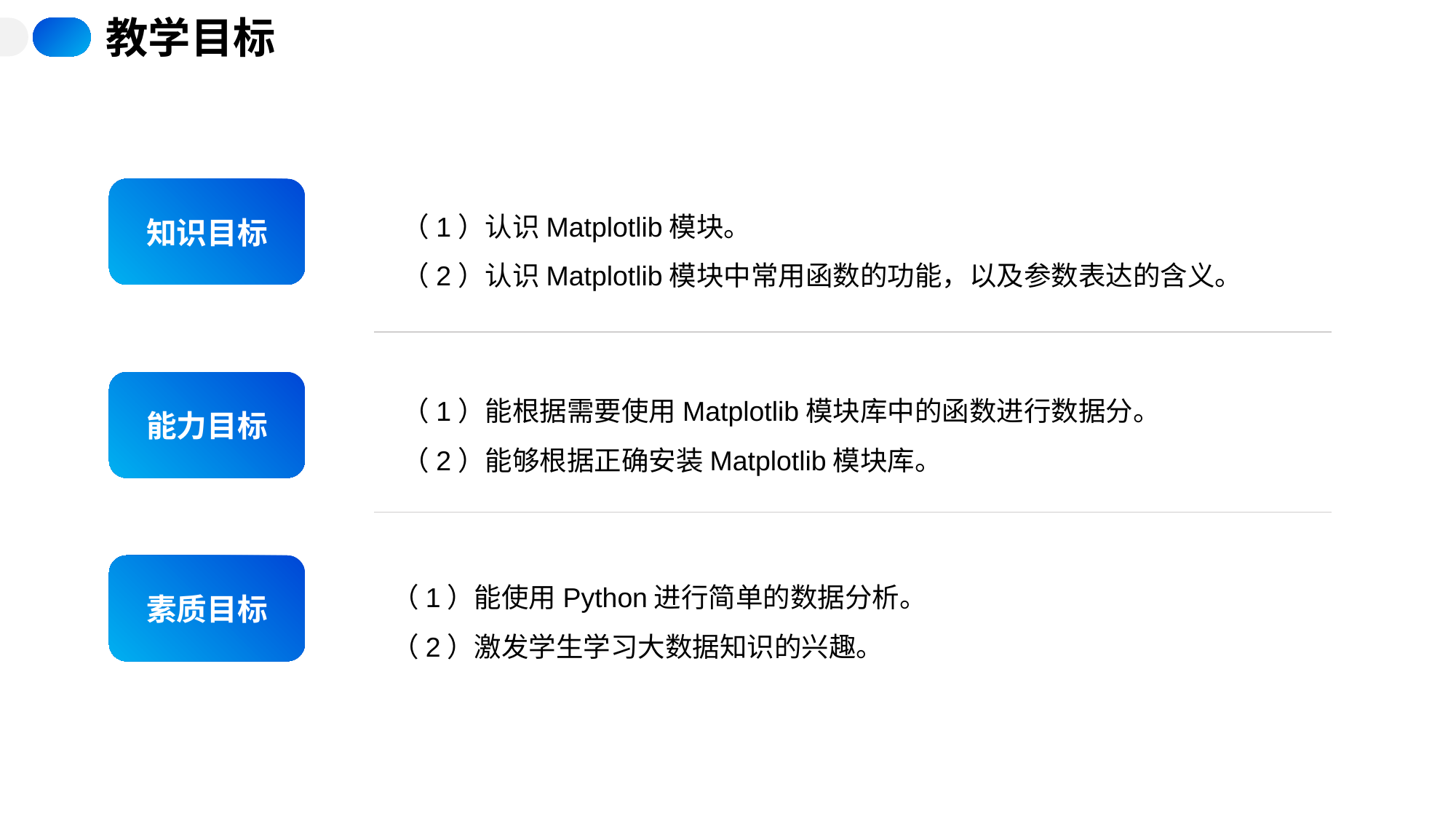

教学目标
知识目标
（1）认识Matplotlib模块。
（2）认识Matplotlib模块中常用函数的功能，以及参数表达的含义。
能力目标
（1）能根据需要使用Matplotlib模块库中的函数进行数据分。
（2）能够根据正确安装Matplotlib模块库。
素质目标
（1）能使用Python进行简单的数据分析。
（2）激发学生学习大数据知识的兴趣。